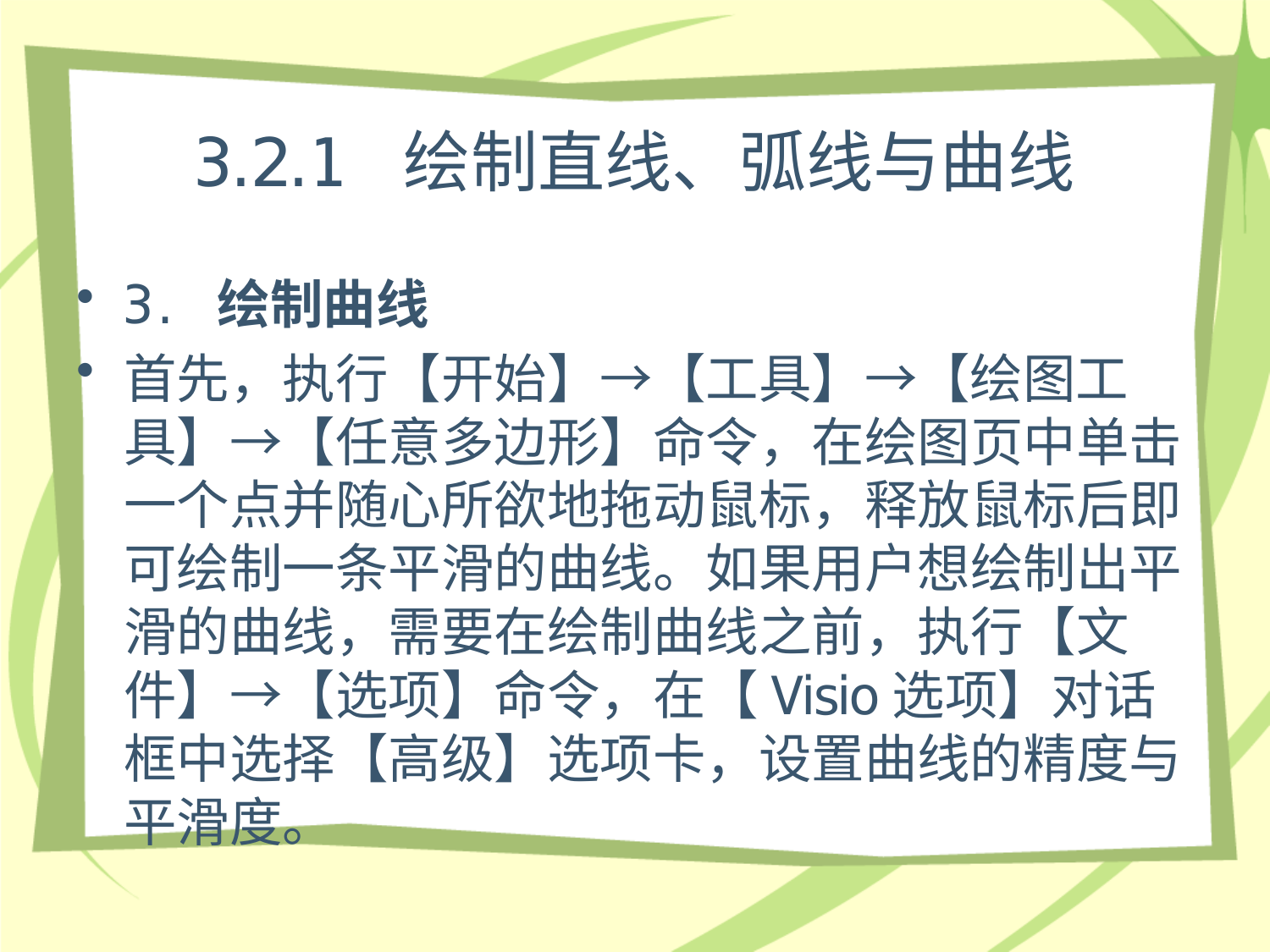

# 3.2.1  绘制直线、弧线与曲线
3.  绘制曲线
首先，执行【开始】→【工具】→【绘图工具】→【任意多边形】命令，在绘图页中单击一个点并随心所欲地拖动鼠标，释放鼠标后即可绘制一条平滑的曲线。如果用户想绘制出平滑的曲线，需要在绘制曲线之前，执行【文件】→【选项】命令，在【Visio选项】对话框中选择【高级】选项卡，设置曲线的精度与平滑度。